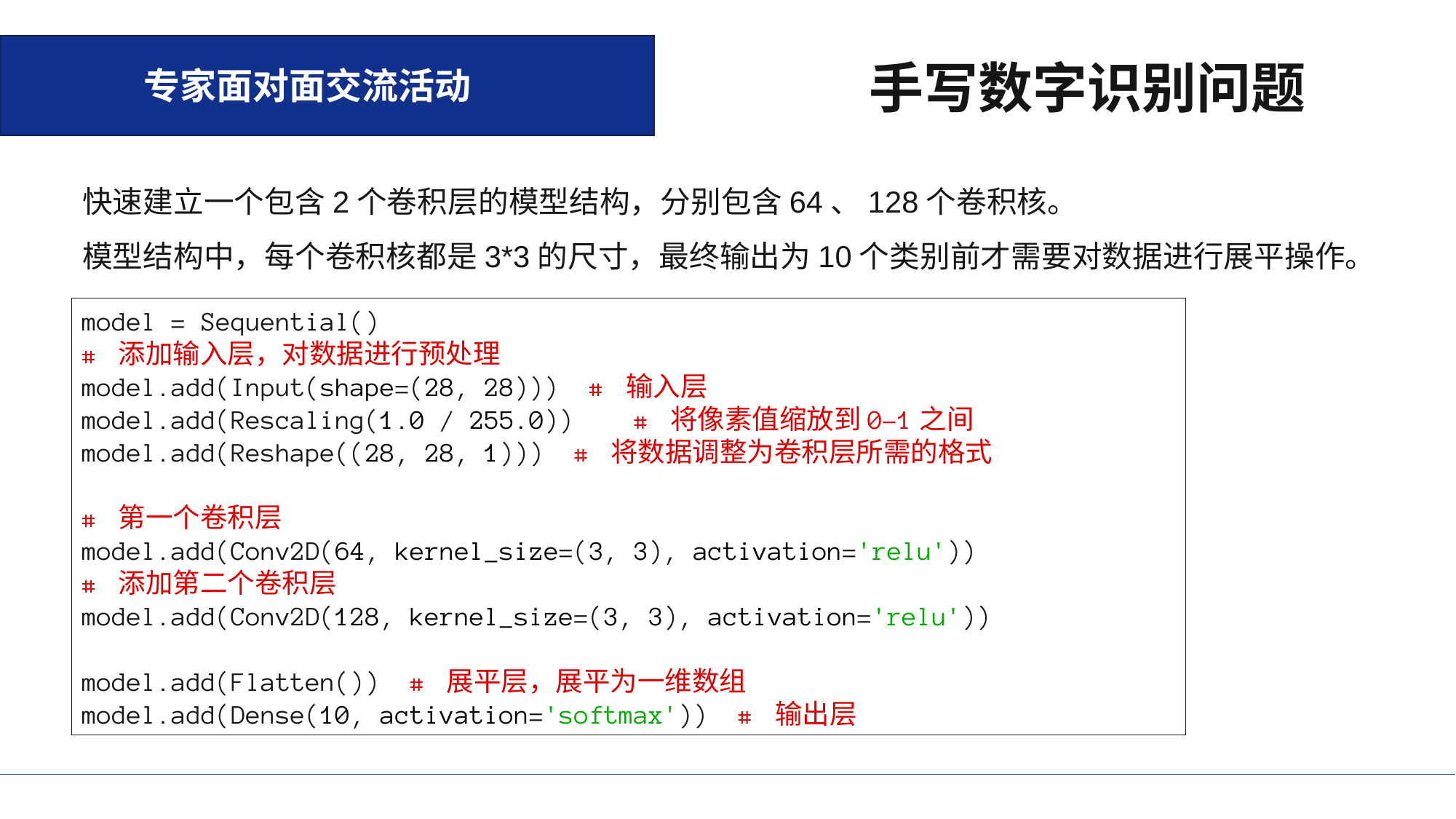

专家面对面交流活动
手写数字识别问题

快速建立一个包含2个卷积层的模型结构，分别包含64、128个卷积核。
模型结构中，每个卷积核都是3*3的尺寸，最终输出为10个类别前才需要对数据进行展平操作。
model = Sequential()
# 添加输入层，对数据进行预处理
model.add(Input(shape=(28, 28)))  # 输入层
model.add(Rescaling(1.0 / 255.0))    # 将像素值缩放到0-1之间
model.add(Reshape((28, 28, 1)))  # 将数据调整为卷积层所需的格式
# 第一个卷积层
model.add(Conv2D(64, kernel_size=(3, 3), activation='relu'))
# 添加第二个卷积层
model.add(Conv2D(128, kernel_size=(3, 3), activation='relu'))
model.add(Flatten())  # 展平层，展平为一维数组
model.add(Dense(10, activation='softmax'))  # 输出层